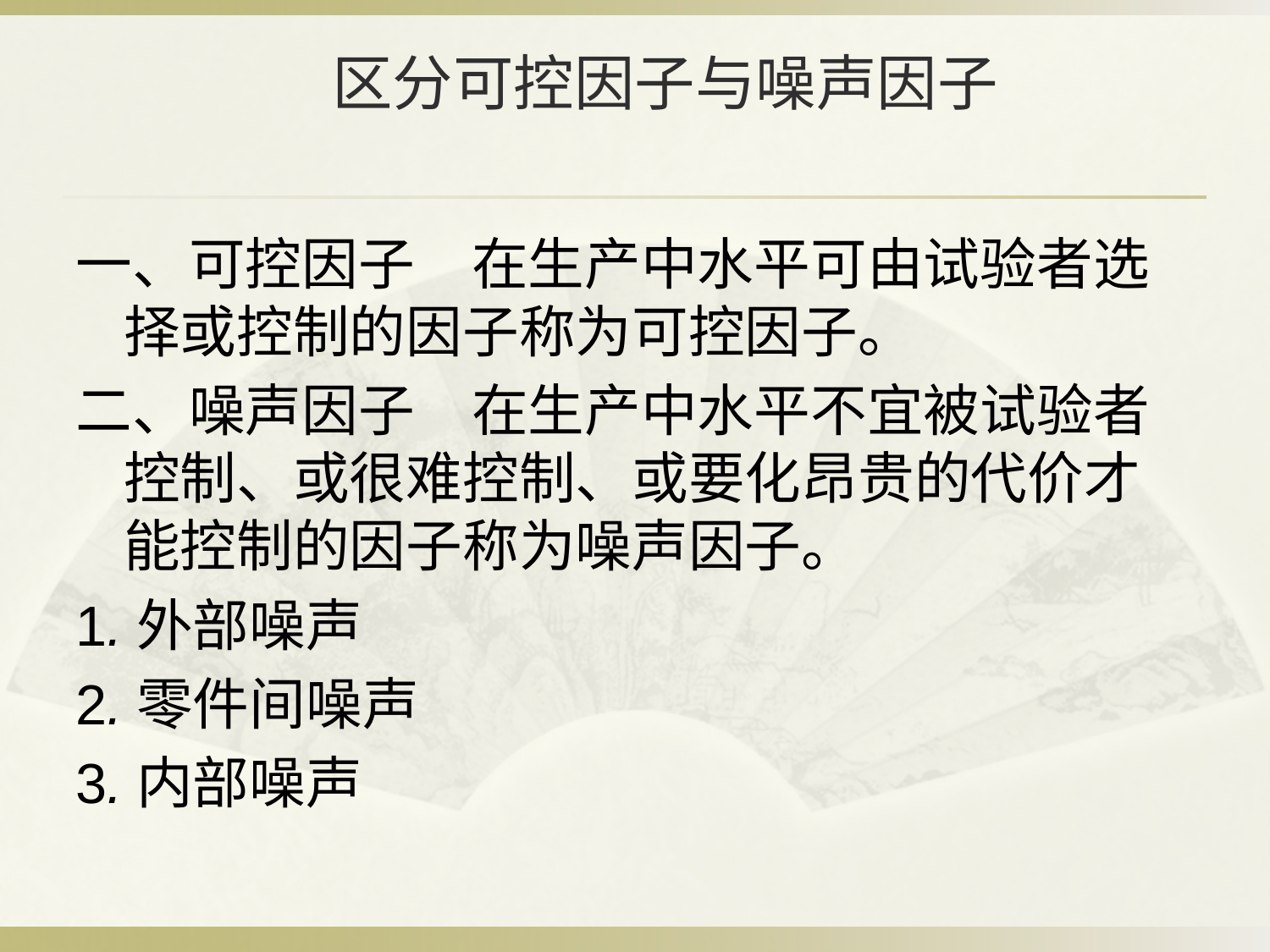

# 区分可控因子与噪声因子
一、可控因子　在生产中水平可由试验者选择或控制的因子称为可控因子。
二、噪声因子　在生产中水平不宜被试验者控制、或很难控制、或要化昂贵的代价才能控制的因子称为噪声因子。
1.外部噪声
2.零件间噪声
3.内部噪声